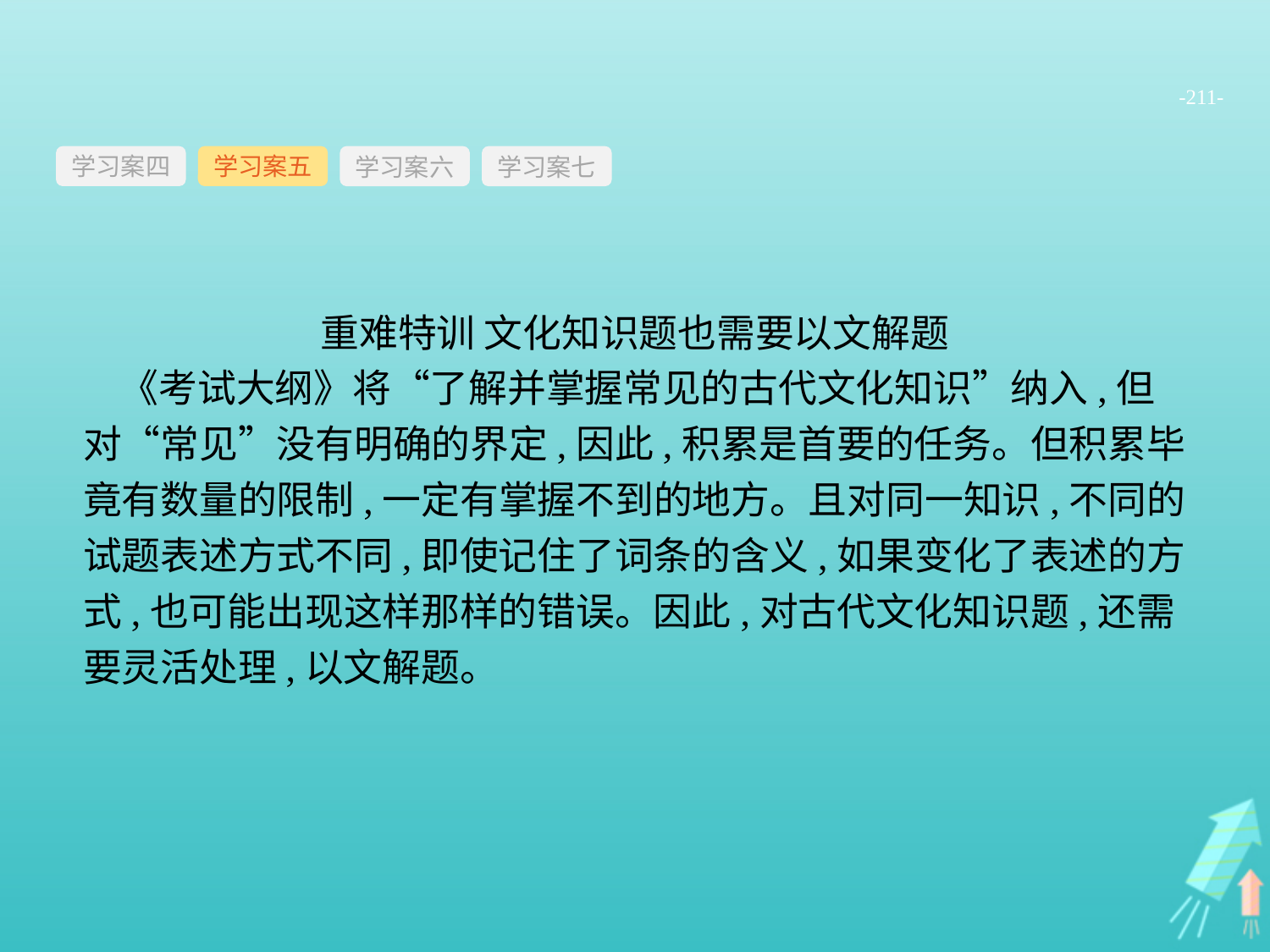

-211-
学习案四
学习案六
学习案七
学习案五
重难特训 文化知识题也需要以文解题
《考试大纲》将“了解并掌握常见的古代文化知识”纳入,但对“常见”没有明确的界定,因此,积累是首要的任务。但积累毕竟有数量的限制,一定有掌握不到的地方。且对同一知识,不同的试题表述方式不同,即使记住了词条的含义,如果变化了表述的方式,也可能出现这样那样的错误。因此,对古代文化知识题,还需要灵活处理,以文解题。